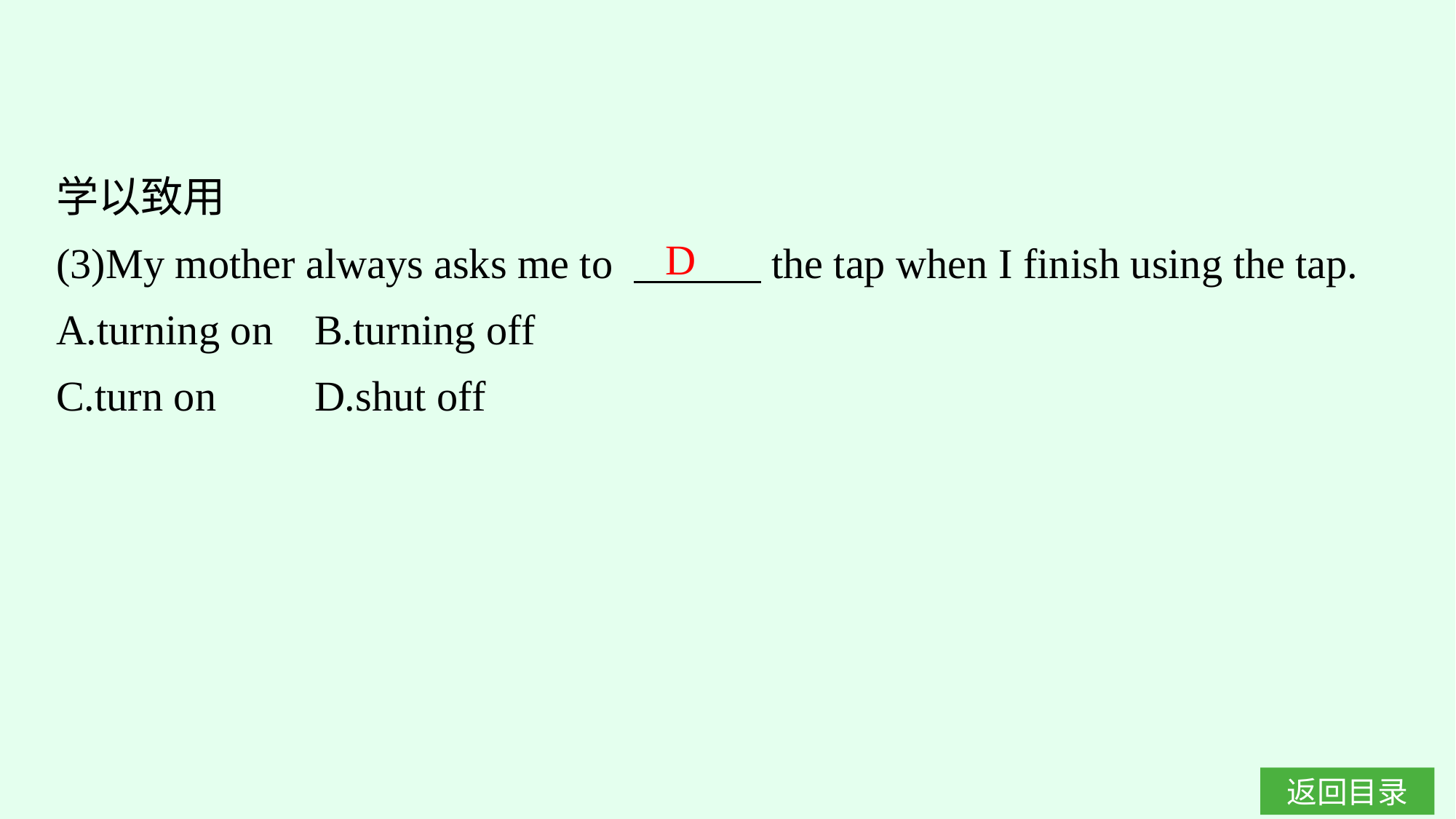

学以致用
(3)My mother always asks me to 　　　the tap when I finish using the tap.
A.turning on	B.turning off
C.turn on	D.shut off
D